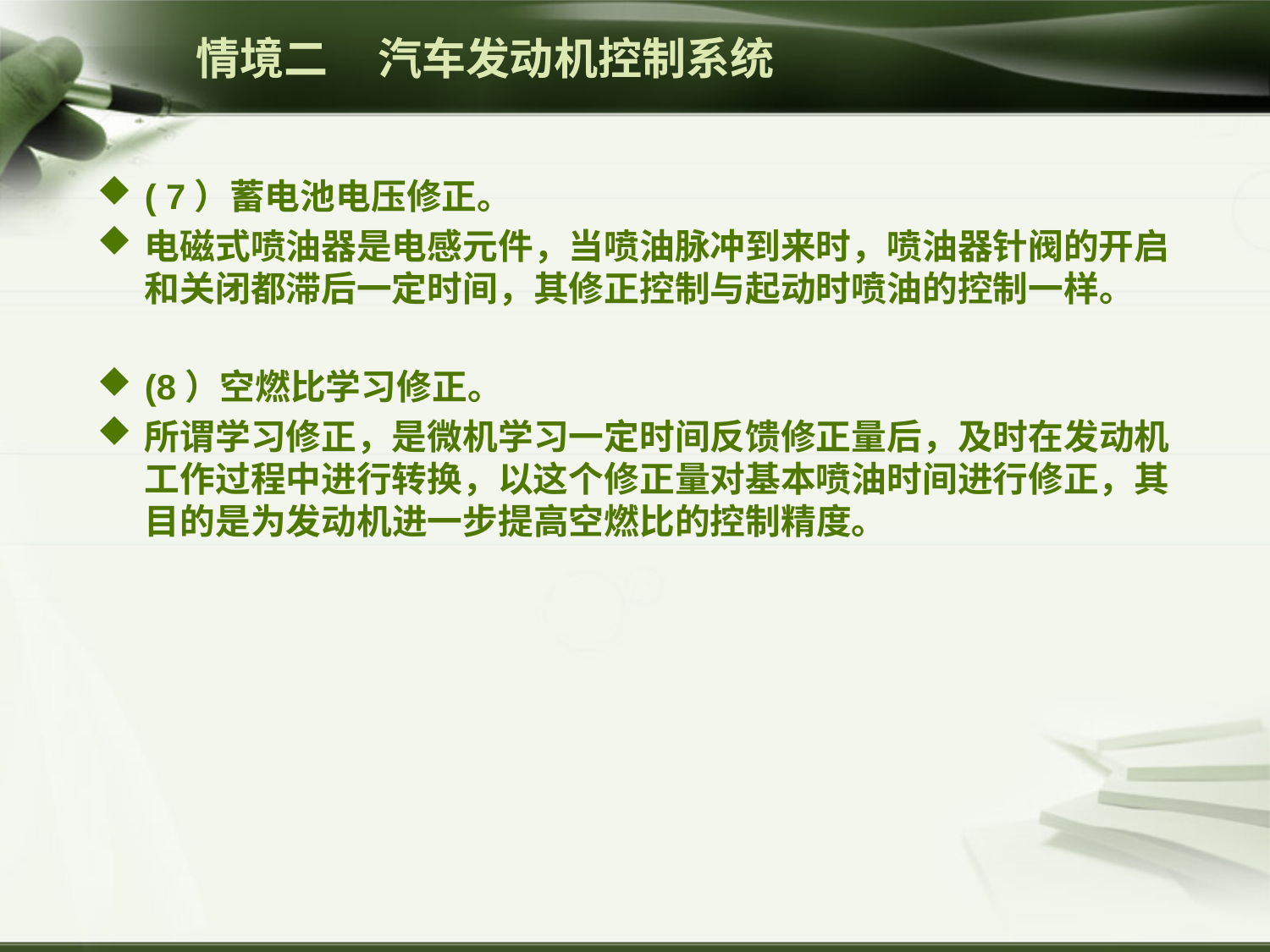

情境二     汽车发动机控制系统

( 7）蓄电池电压修正。
电磁式喷油器是电感元件，当喷油脉冲到来时，喷油器针阀的开启和关闭都滞后一定时间，其修正控制与起动时喷油的控制一样。

(8）空燃比学习修正。
所谓学习修正，是微机学习一定时间反馈修正量后，及时在发动机工作过程中进行转换，以这个修正量对基本喷油时间进行修正，其目的是为发动机进一步提高空燃比的控制精度。